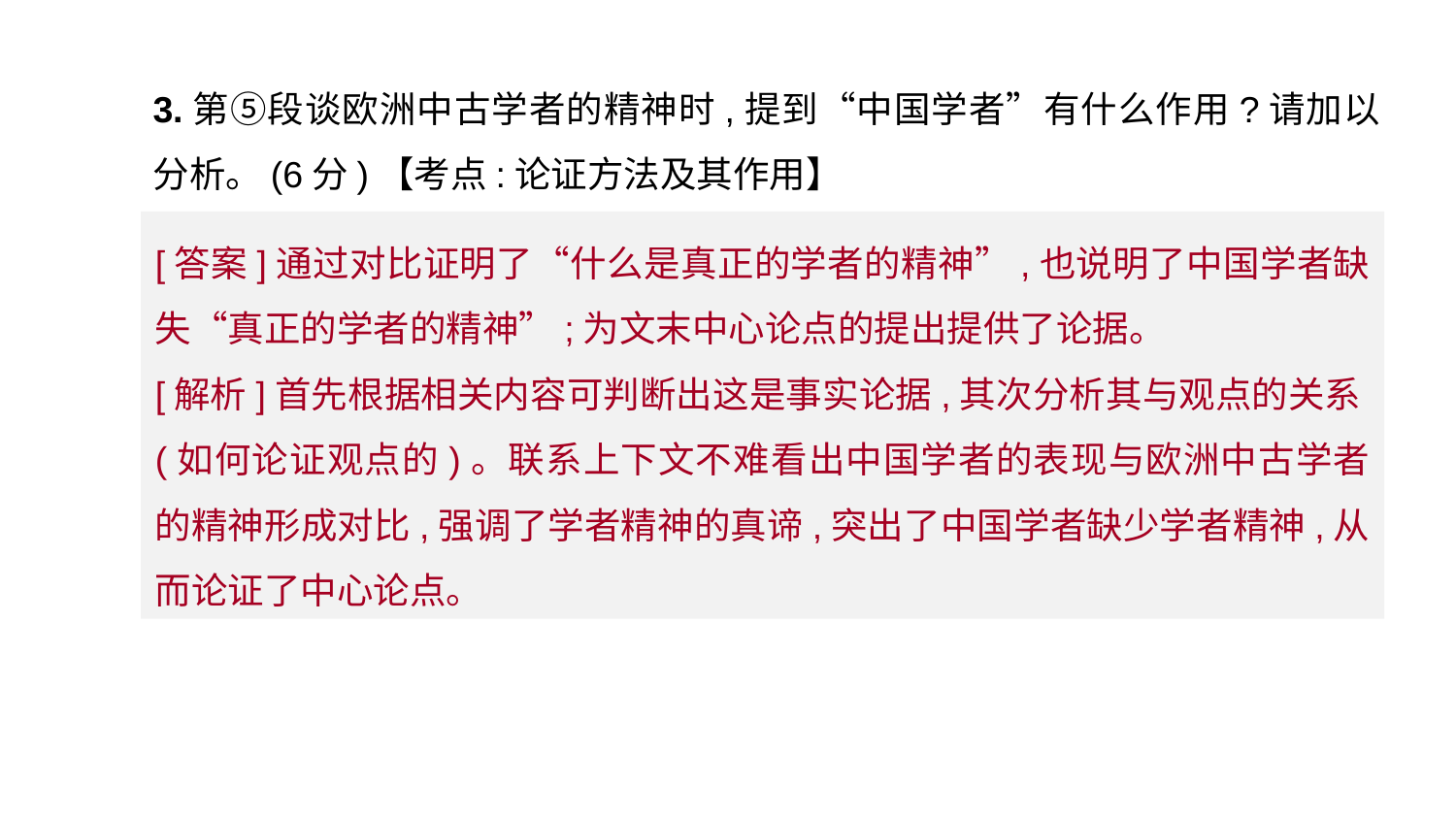

3.第⑤段谈欧洲中古学者的精神时,提到“中国学者”有什么作用?请加以分析。(6分)【考点:论证方法及其作用】
[答案]通过对比证明了“什么是真正的学者的精神”,也说明了中国学者缺失“真正的学者的精神”;为文末中心论点的提出提供了论据。
[解析]首先根据相关内容可判断出这是事实论据,其次分析其与观点的关系(如何论证观点的)。联系上下文不难看出中国学者的表现与欧洲中古学者的精神形成对比,强调了学者精神的真谛,突出了中国学者缺少学者精神,从而论证了中心论点。